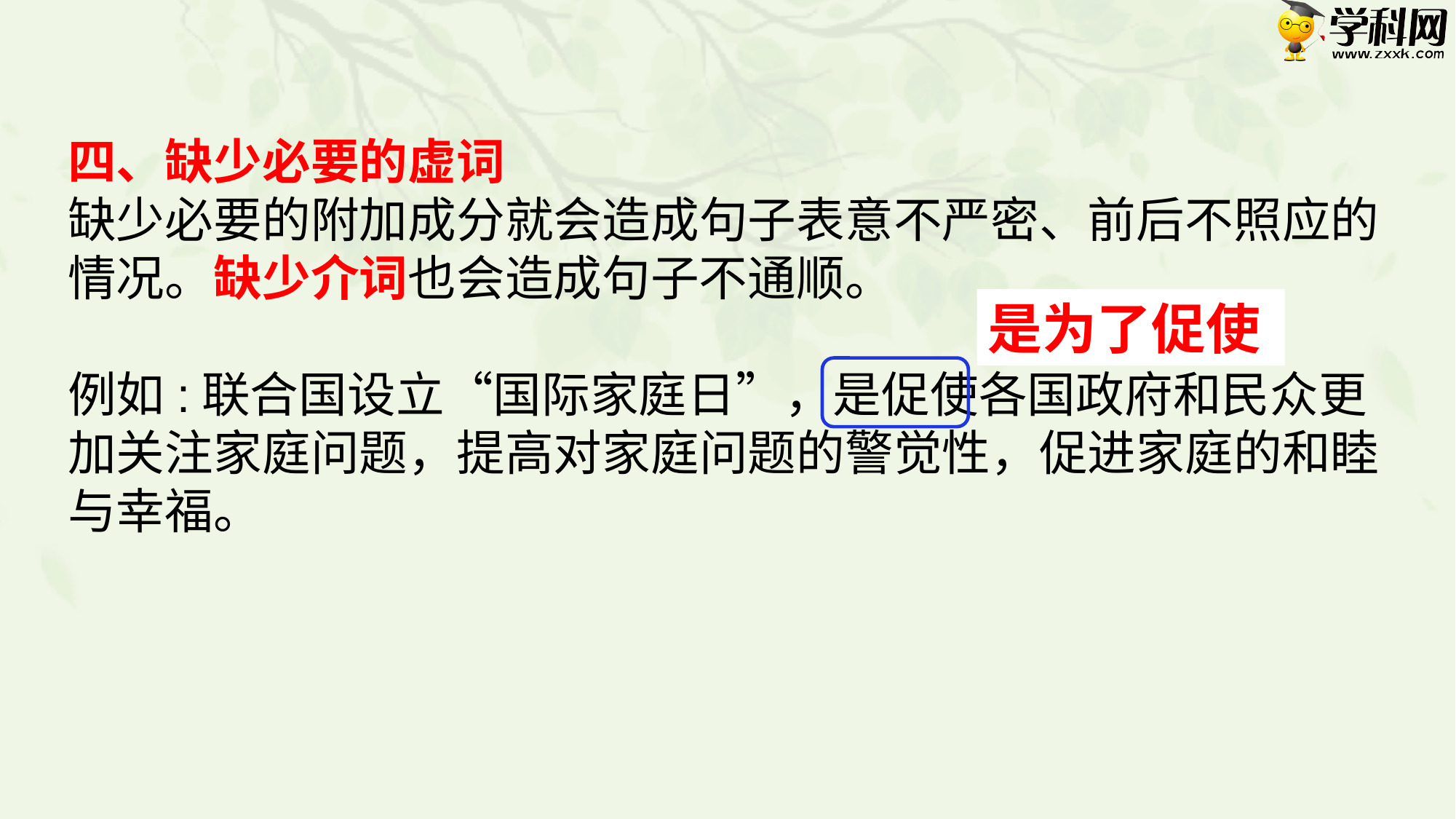

四、缺少必要的虚词
缺少必要的附加成分就会造成句子表意不严密、前后不照应的情况。缺少介词也会造成句子不通顺。

例如:联合国设立“国际家庭日”，是促使各国政府和民众更加关注家庭问题，提高对家庭问题的警觉性，促进家庭的和睦与幸福。
是为了促使